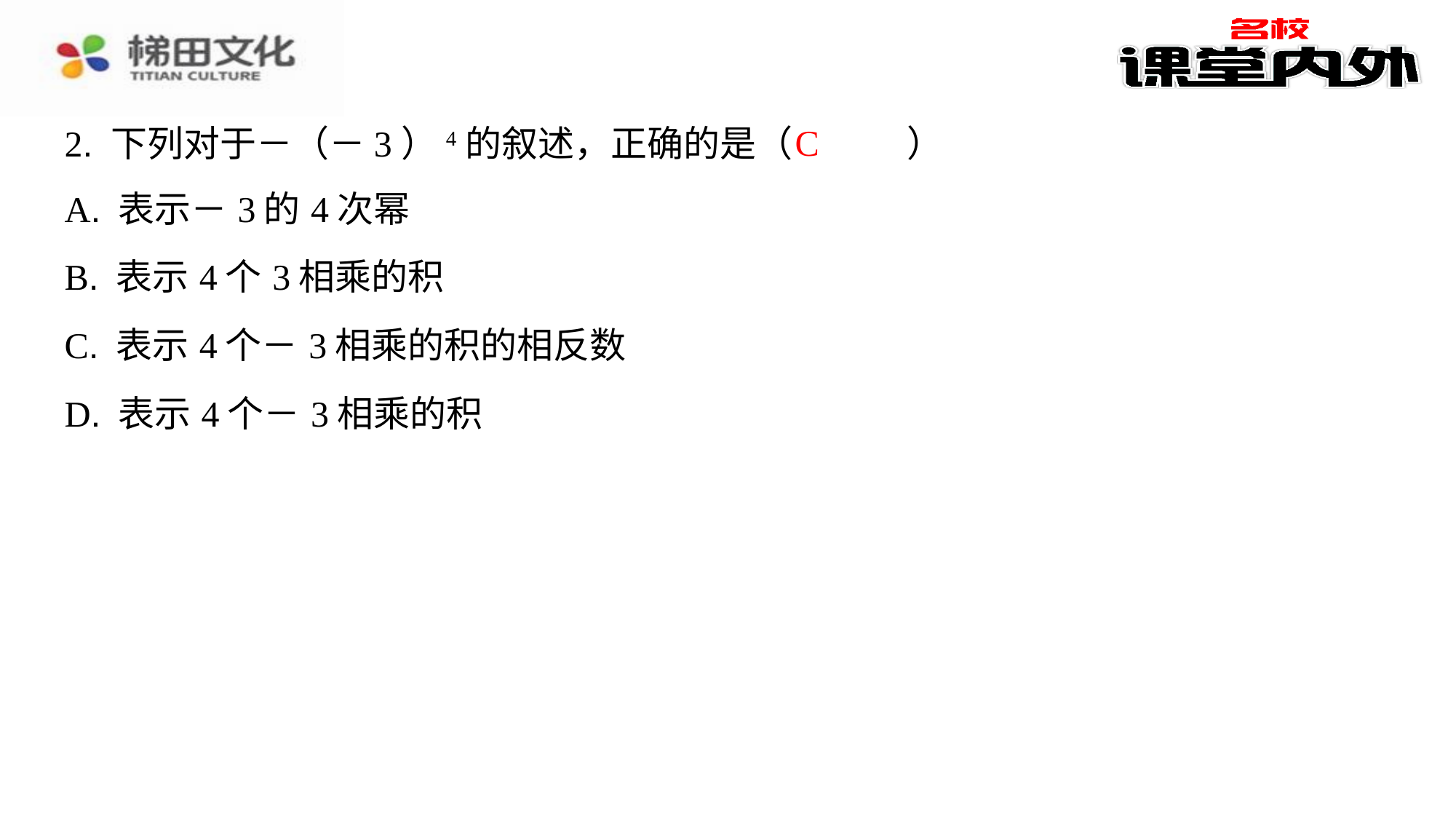

C
2. 下列对于－（－3）4的叙述，正确的是（　C　）
| A. 表示－3的4次幂 |
| --- |
| B. 表示4个3相乘的积 |
| C. 表示4个－3相乘的积的相反数 |
| D. 表示4个－3相乘的积 |